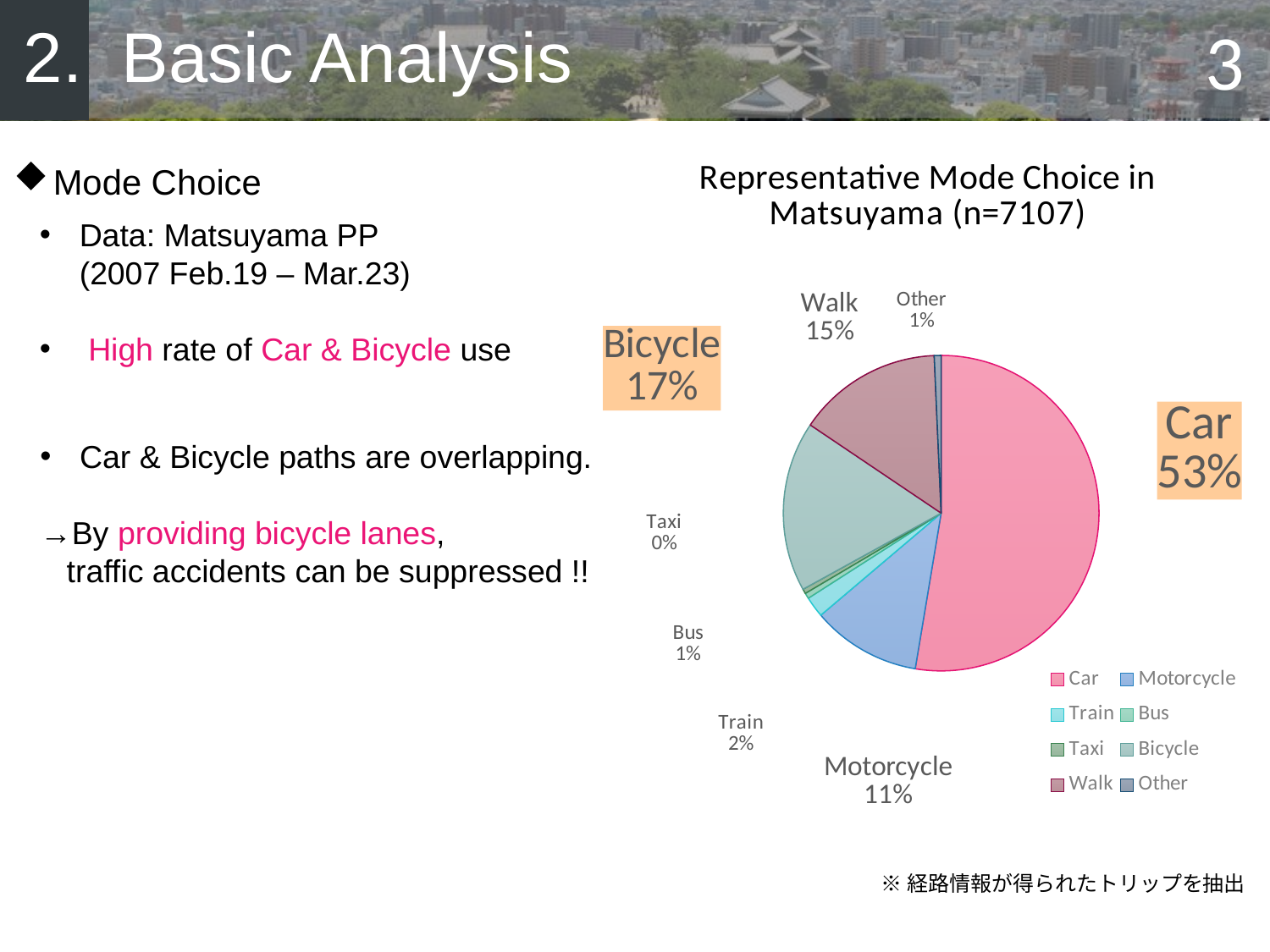

# 2.  Basic Analysis
3

### Chart: Representative Mode Choice in Matsuyama (n=7107)

| Category |  |
|---|---|
| Car | 3758.0 |
| Motorcycle | 798.0 |
| Train | 152.0 |
| Bus | 41.0 |
| Taxi | 34.0 |
| Bicycle | 1247.0 |
| Walk | 1061.0 |
| Other | 50.0 |
Mode Choice
Data: Matsuyama PP
(2007 Feb.19 – Mar.23)

 High rate of Car & Bicycle use
Car & Bicycle paths are overlapping.
→By providing bicycle lanes,
   traffic accidents can be suppressed !!
※経路情報が得られたトリップを抽出